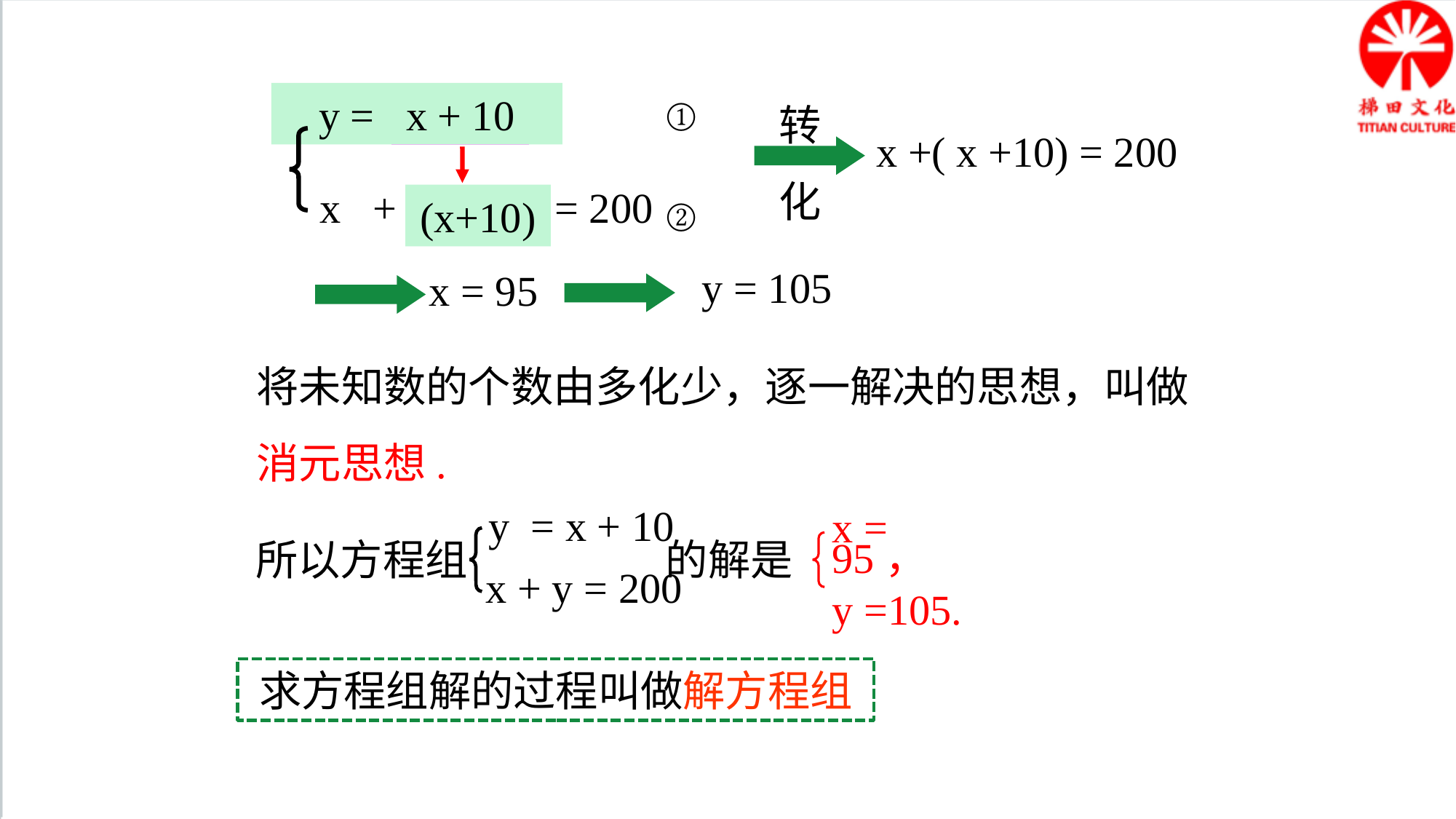

转化
y =   x + 10
①

x +( x +10) = 200

  x   +     y        = 200
②
(x+10)
y = 105
x = 95

将未知数的个数由多化少，逐一解决的思想，叫做消元思想.
y  = x + 10

x + y = 200
所以方程组                     的解是
x = 95，
y =105.

求方程组解的过程叫做解方程组